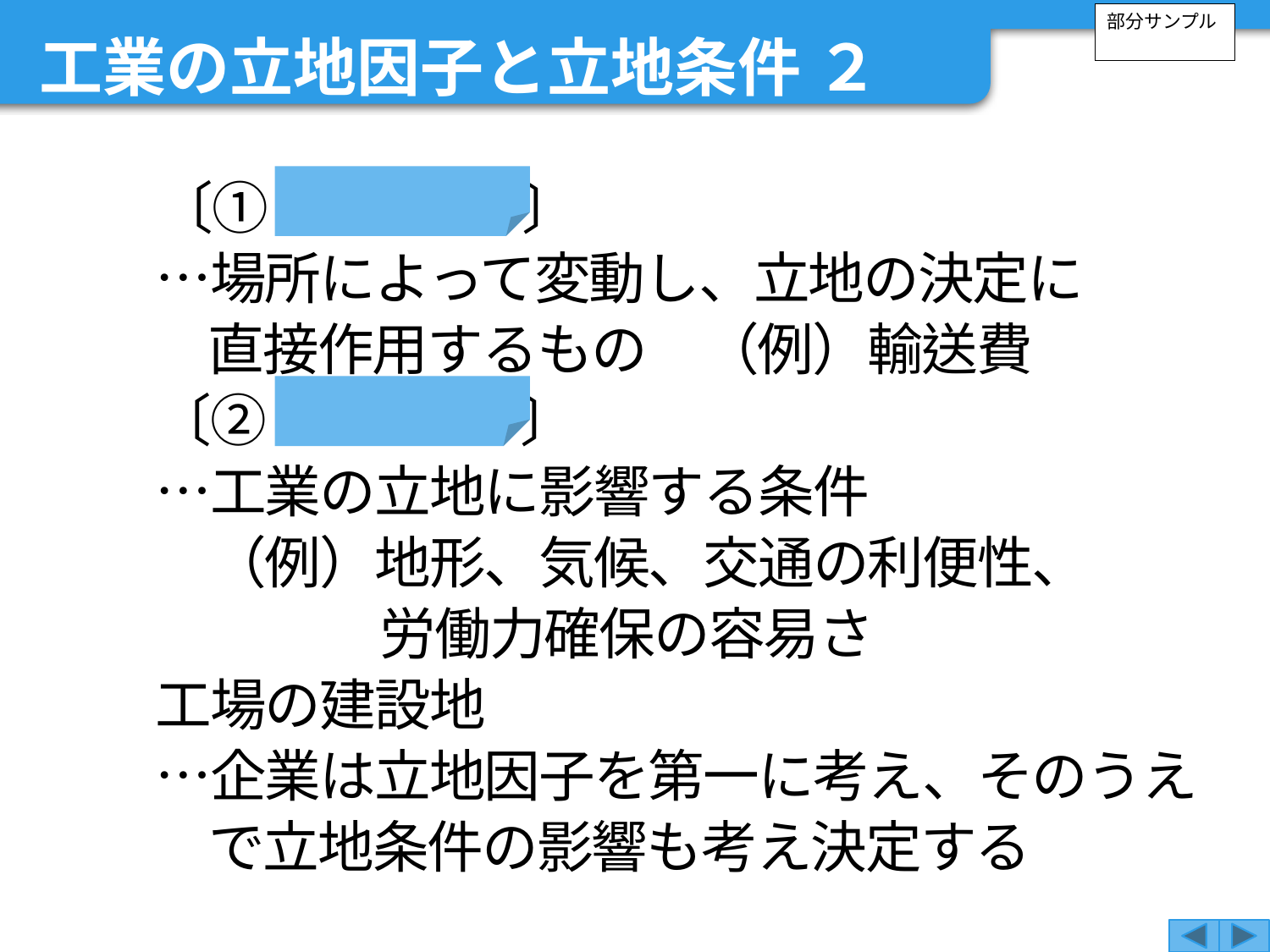

工業の立地因子と立地条件 ２
部分サンプル
　〔① 立地因子  〕
　…場所によって変動し、立地の決定に
直接作用するもの　（例）輸送費
　〔② 立地条件  〕
　…工業の立地に影響する条件
　　（例）地形、気候、交通の利便性、
労働力確保の容易さ
　工場の建設地
　…企業は立地因子を第一に考え、そのうえで立地条件の影響も考え決定する